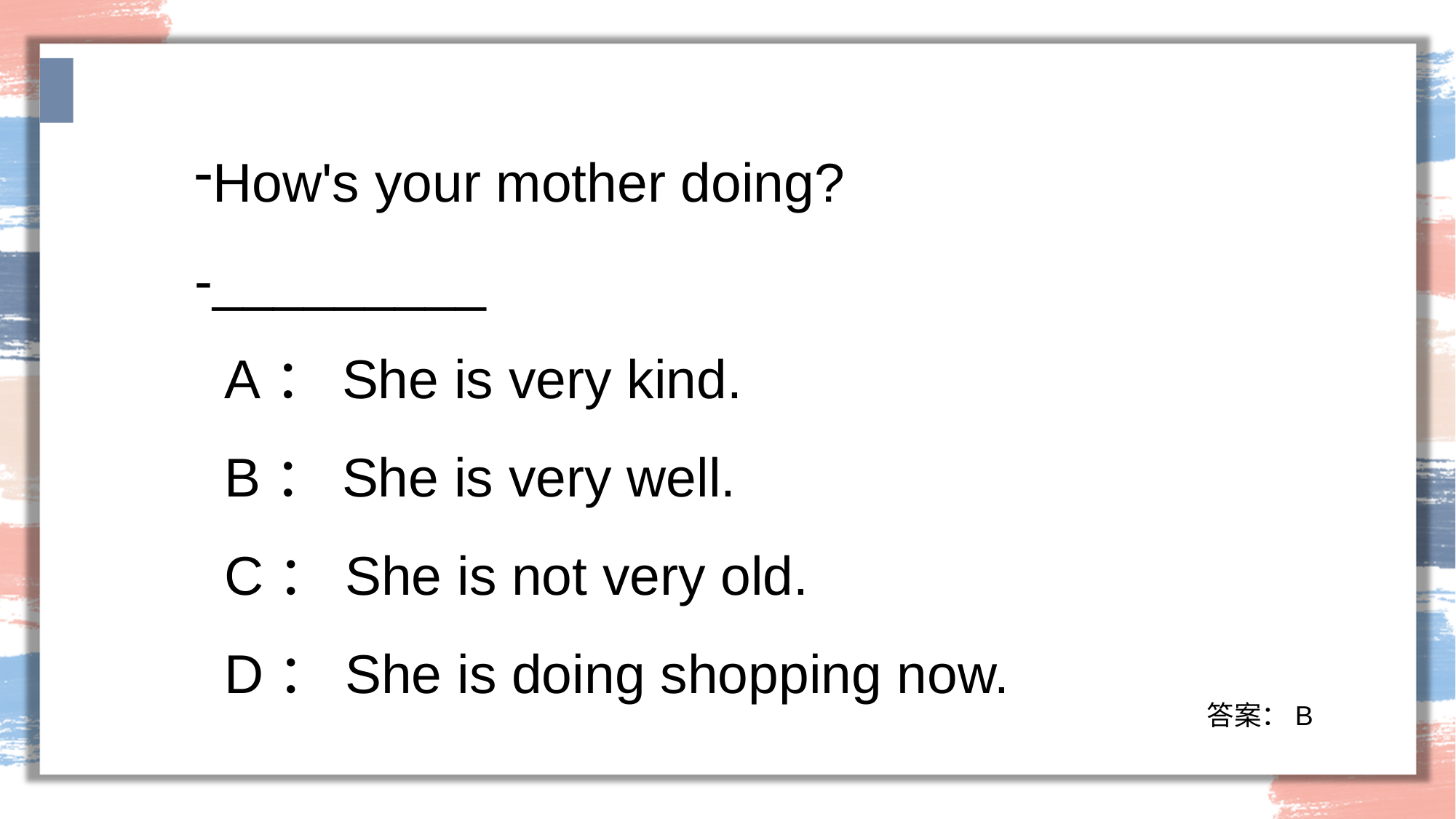

How's your mother doing?
-_________
  A：She is very kind.
  B：She is very well.
  C：She is not very old.
  D：She is doing shopping now.
答案：B